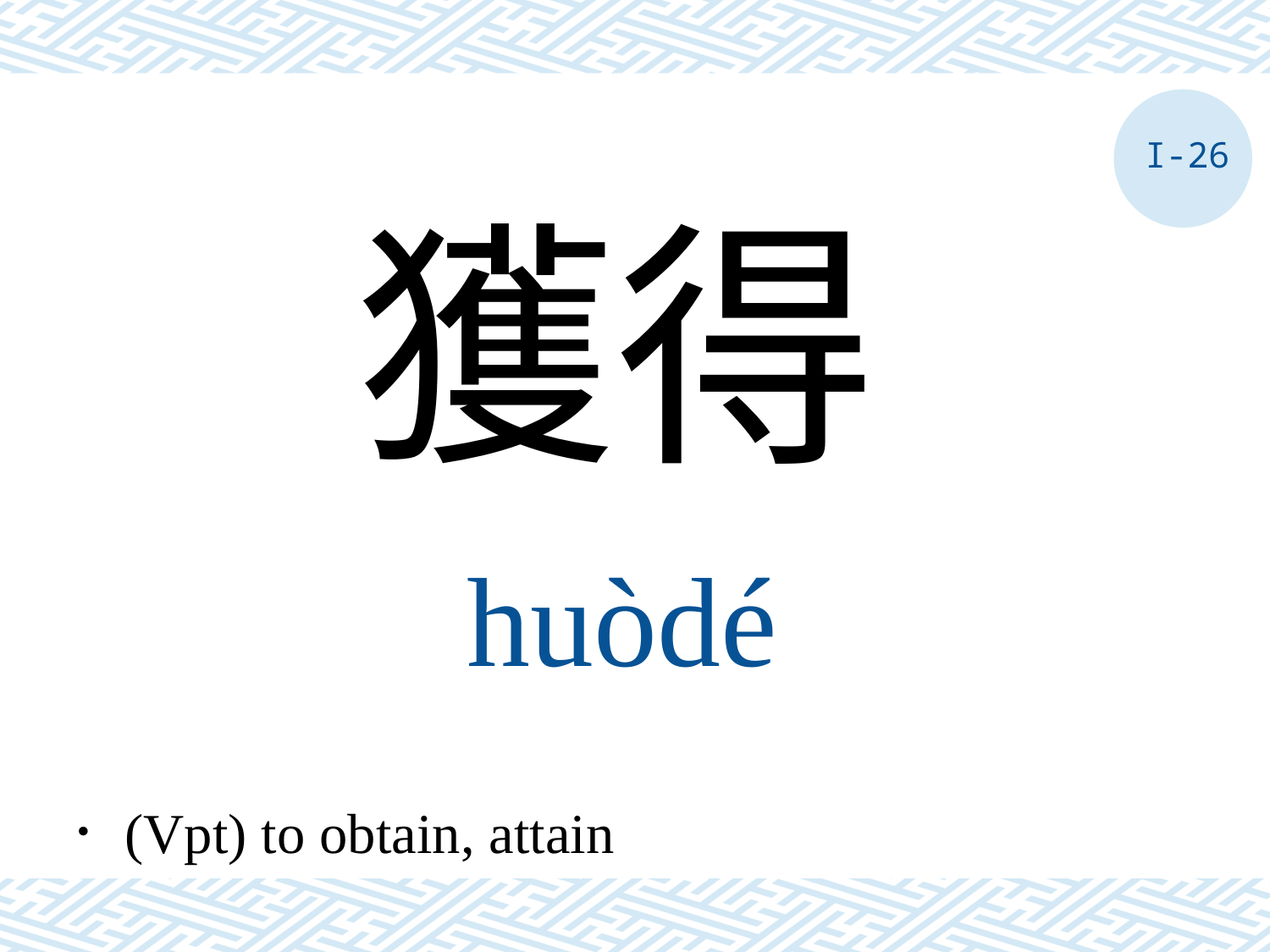

I-26

獲得
huòdé
．(Vpt) to obtain, attain